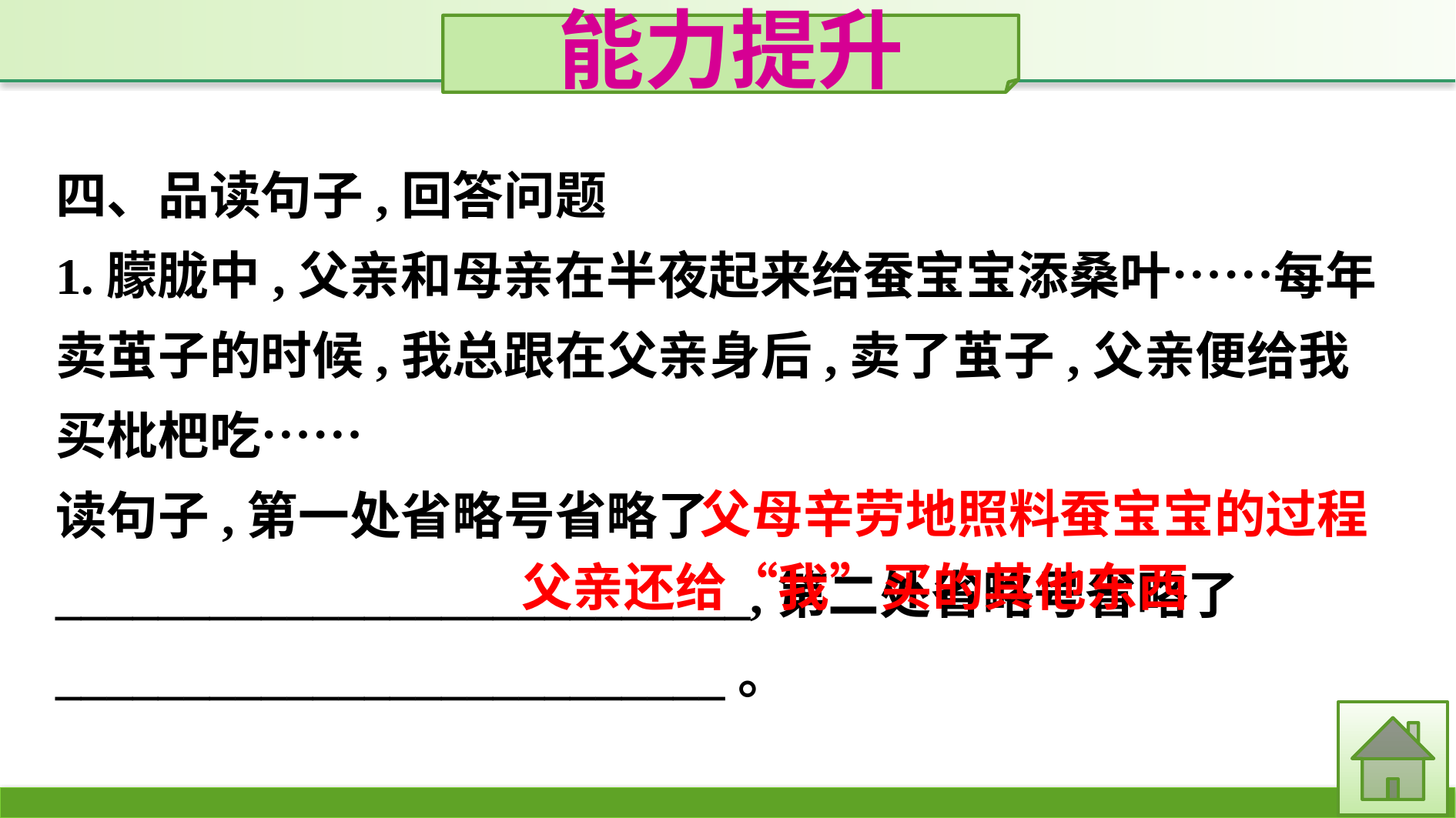

能力提升
四、品读句子,回答问题
1.朦胧中,父亲和母亲在半夜起来给蚕宝宝添桑叶……每年卖茧子的时候,我总跟在父亲身后,卖了茧子,父亲便给我买枇杷吃……
读句子,第一处省略号省略了___________________________,第二处省略号省略了__________________________。
父母辛劳地照料蚕宝宝的过程
父亲还给“我”买的其他东西